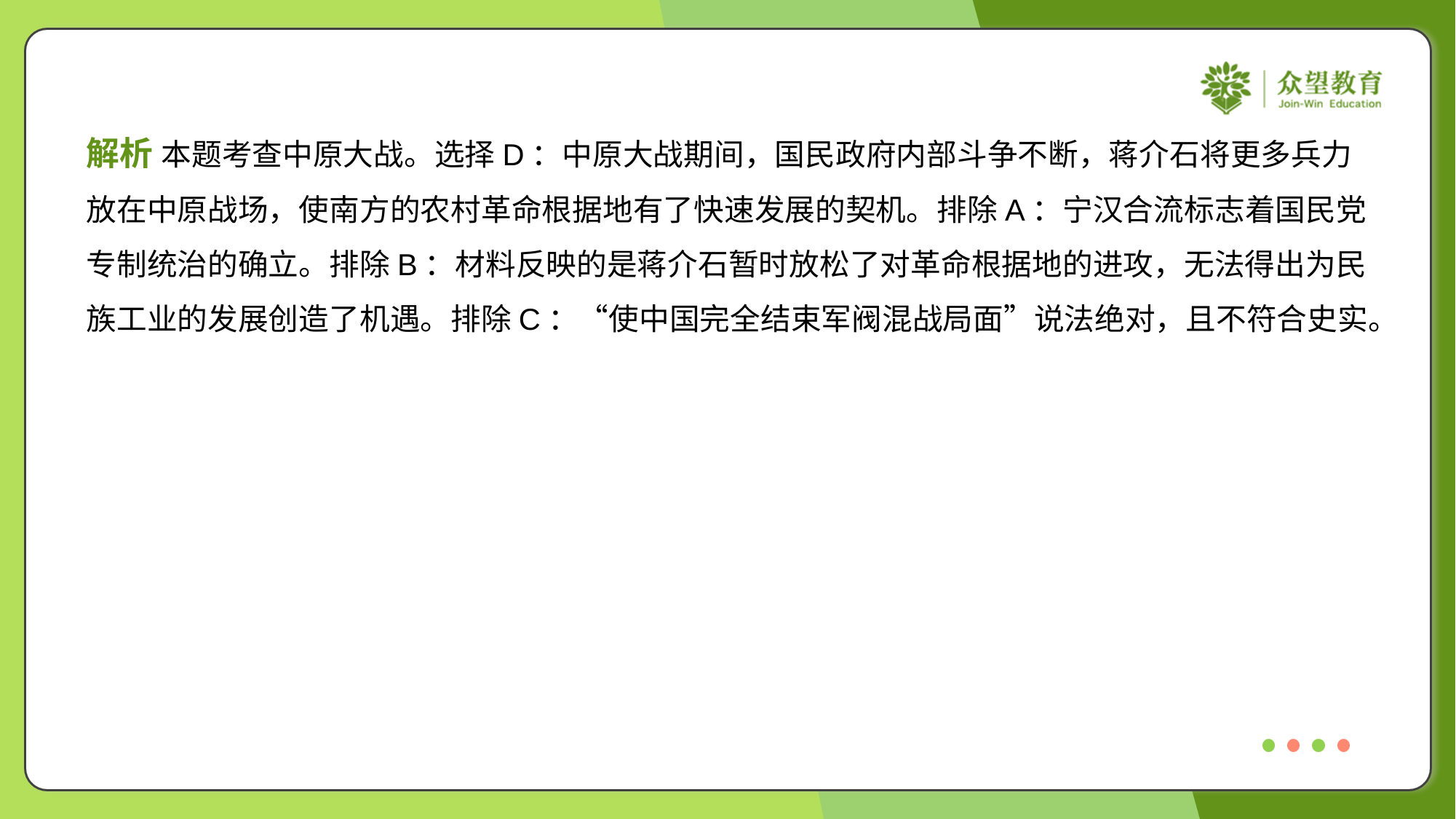

解析 本题考查中原大战。选择D：中原大战期间，国民政府内部斗争不断，蒋介石将更多兵力
放在中原战场，使南方的农村革命根据地有了快速发展的契机。排除A：宁汉合流标志着国民党
专制统治的确立。排除B：材料反映的是蒋介石暂时放松了对革命根据地的进攻，无法得出为民
族工业的发展创造了机遇。排除C：“使中国完全结束军阀混战局面”说法绝对，且不符合史实。